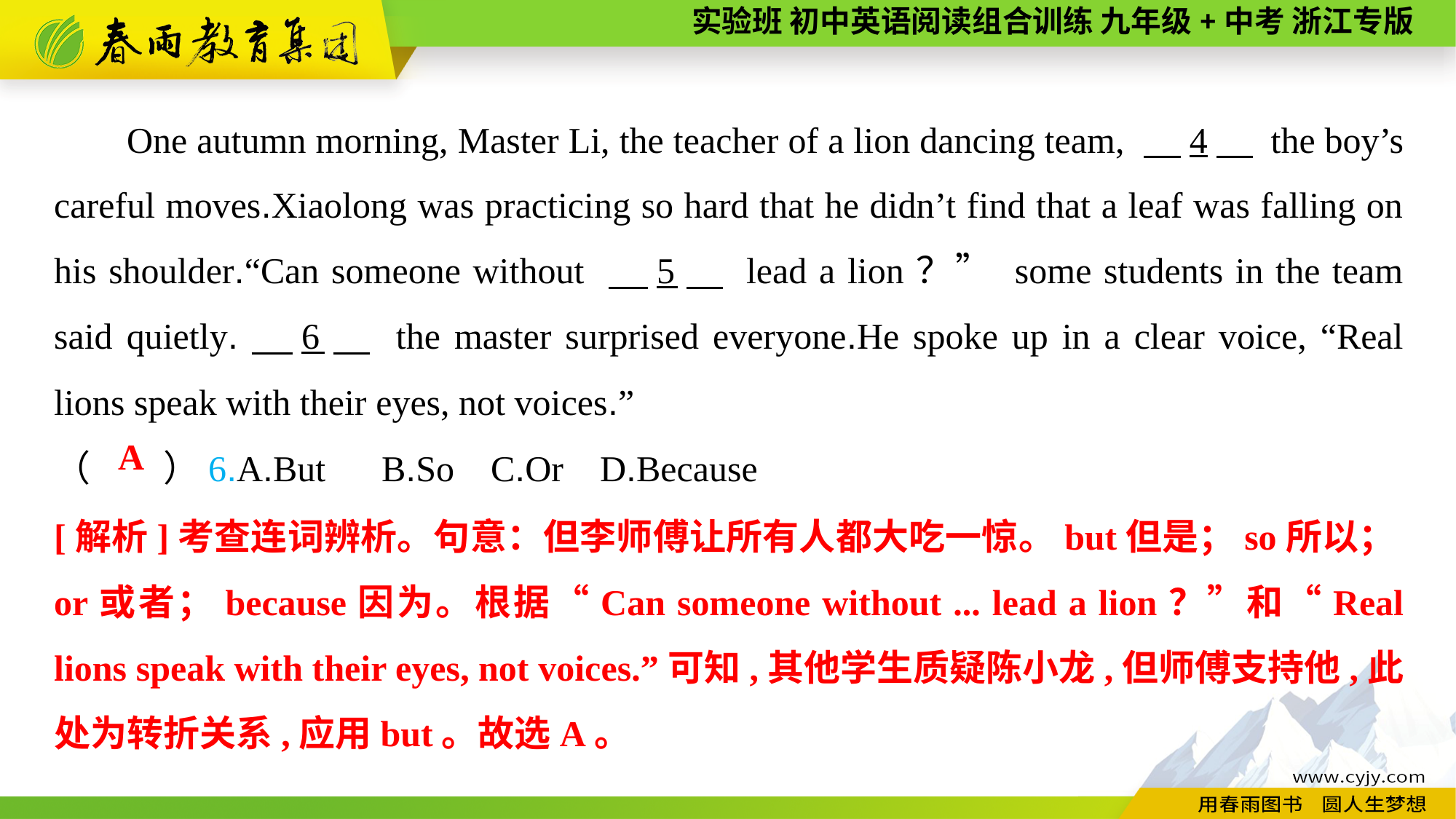

One autumn morning, Master Li, the teacher of a lion dancing team, 　4　 the boy’s careful moves.Xiaolong was practicing so hard that he didn’t find that a leaf was falling on his shoulder.“Can someone without 　5　 lead a lion？” some students in the team said quietly.　6　 the master surprised everyone.He spoke up in a clear voice, “Real lions speak with their eyes, not voices.”
（　　）6.A.But	B.So	C.Or	D.Because
A
[解析]考查连词辨析。句意：但李师傅让所有人都大吃一惊。but但是；so所以；or或者；because因为。根据“Can someone without ... lead a lion？”和“Real lions speak with their eyes, not voices.”可知,其他学生质疑陈小龙,但师傅支持他,此处为转折关系,应用but。故选A。